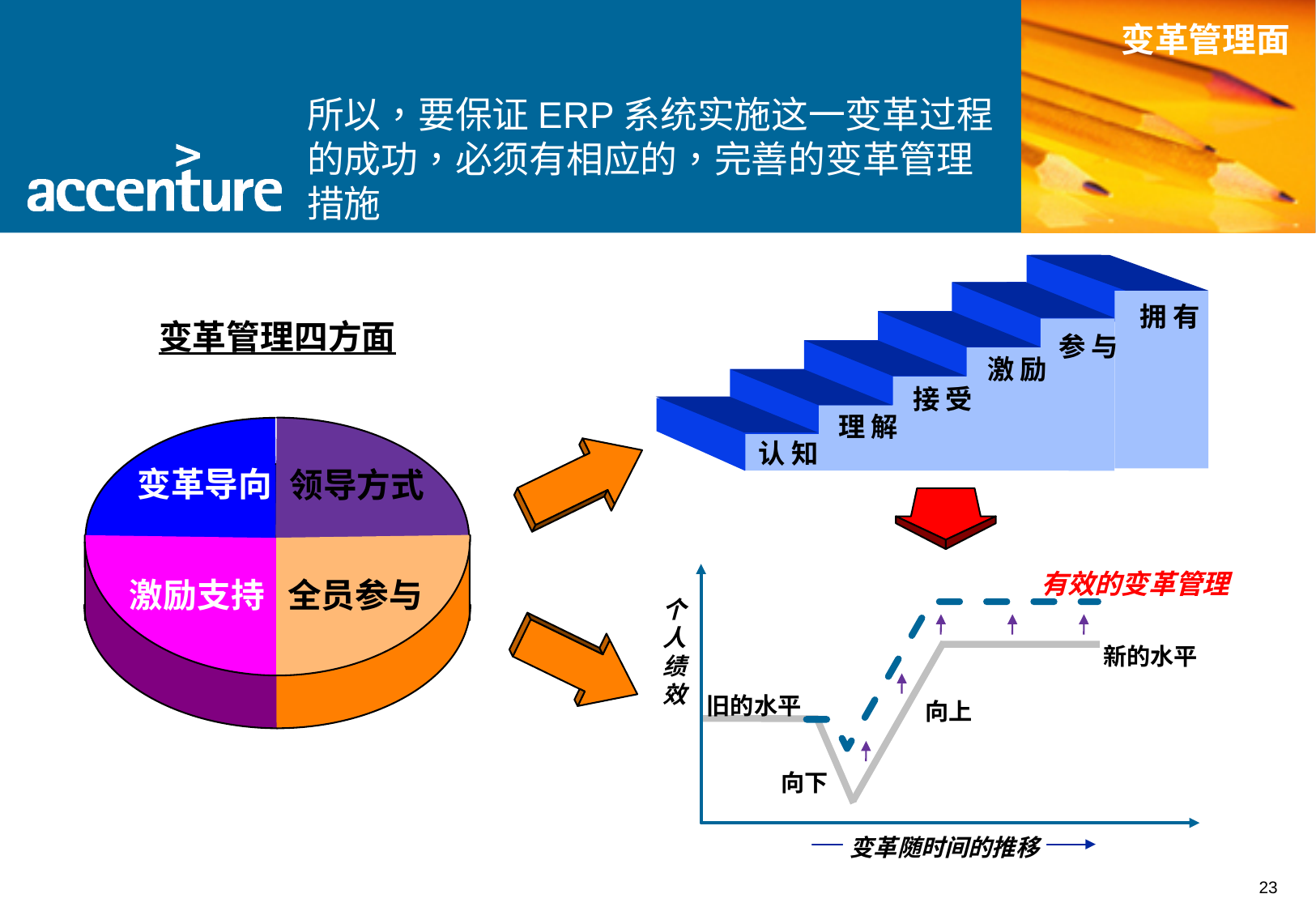

所以，要保证ERP系统实施这一变革过程的成功，必须有相应的，完善的变革管理措施
变革管理面

  拥 有
 持 续
 支 持

 参 与

 激 励

 接 受

 理 解
 认 知

变革管理四方面

变革导向
领导方式
激励支持
全员参与

有效的变革管理

个
人
绩
效

新的水平

旧的水平
向上

向下
变革随时间的推移

23